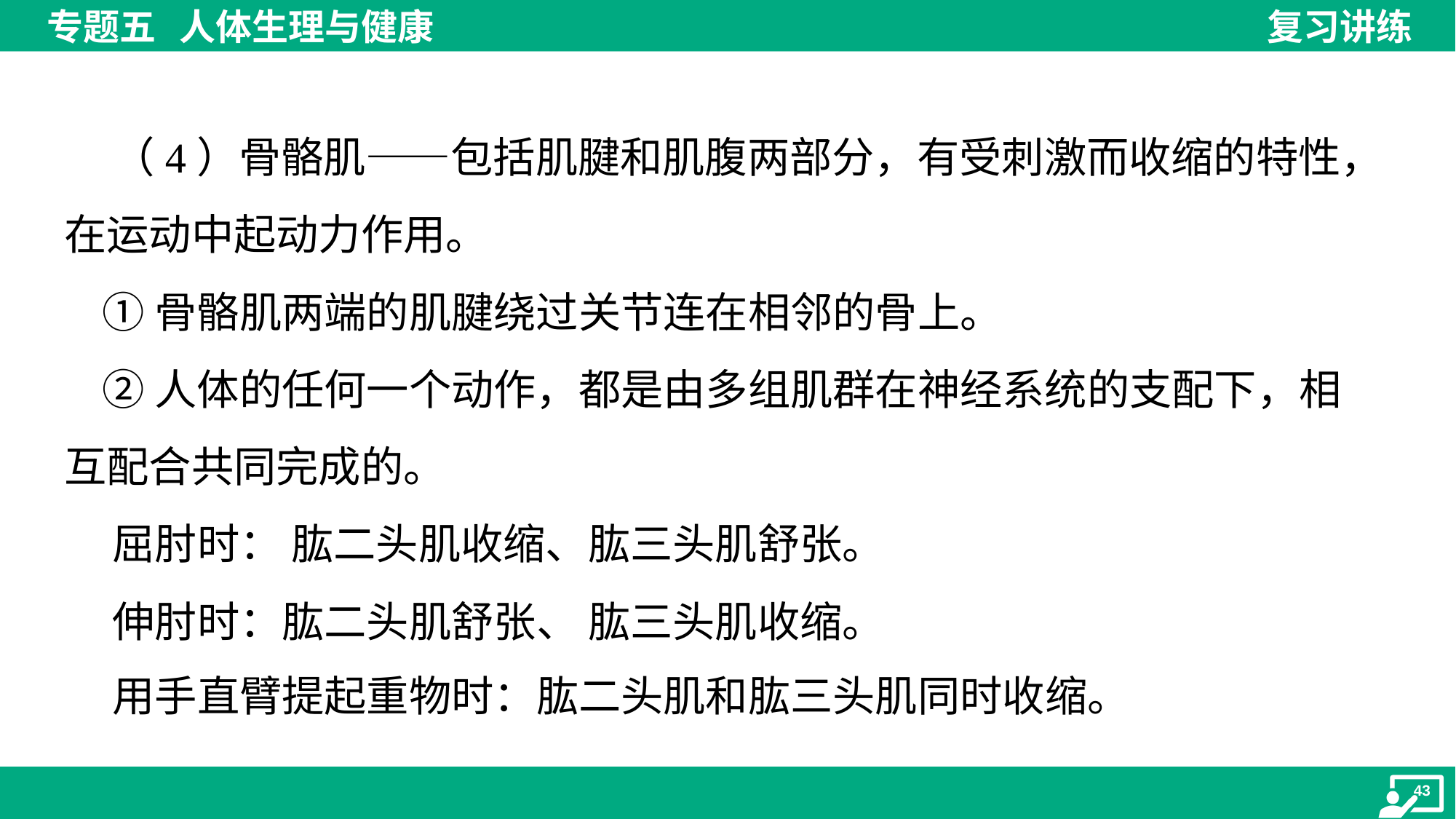

（4）骨骼肌——包括肌腱和肌腹两部分，有受刺激而收缩的特性，
在运动中起动力作用。
    ①骨骼肌两端的肌腱绕过关节连在相邻的骨上。
    ②人体的任何一个动作，都是由多组肌群在神经系统的支配下，相
互配合共同完成的。
    屈肘时： 肱二头肌收缩、肱三头肌舒张。
    伸肘时：肱二头肌舒张、 肱三头肌收缩。
    用手直臂提起重物时：肱二头肌和肱三头肌同时收缩。